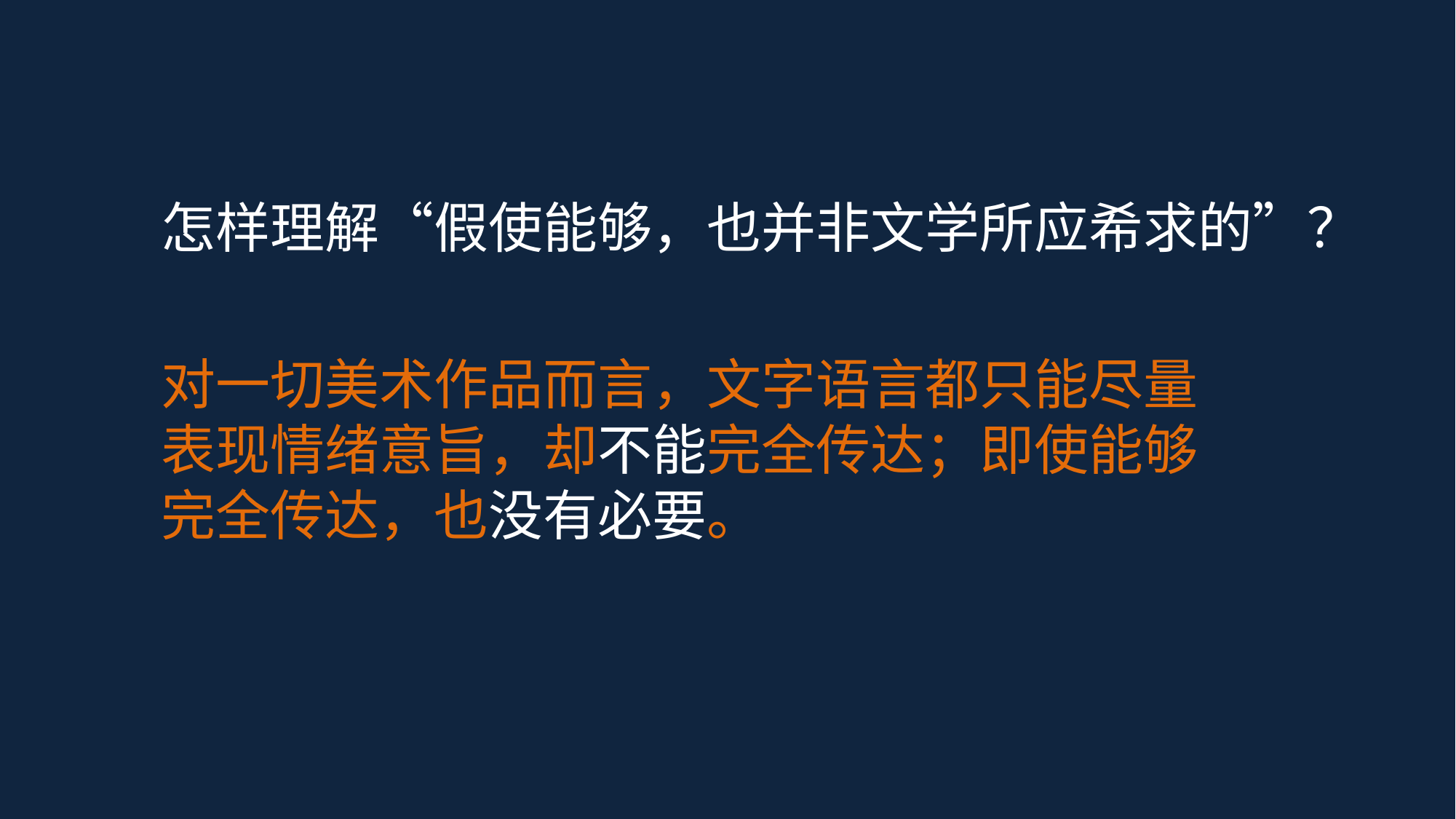

怎样理解“假使能够，也并非文学所应希求的”？
对一切美术作品而言，文字语言都只能尽量表现情绪意旨，却不能完全传达；即使能够完全传达，也没有必要。